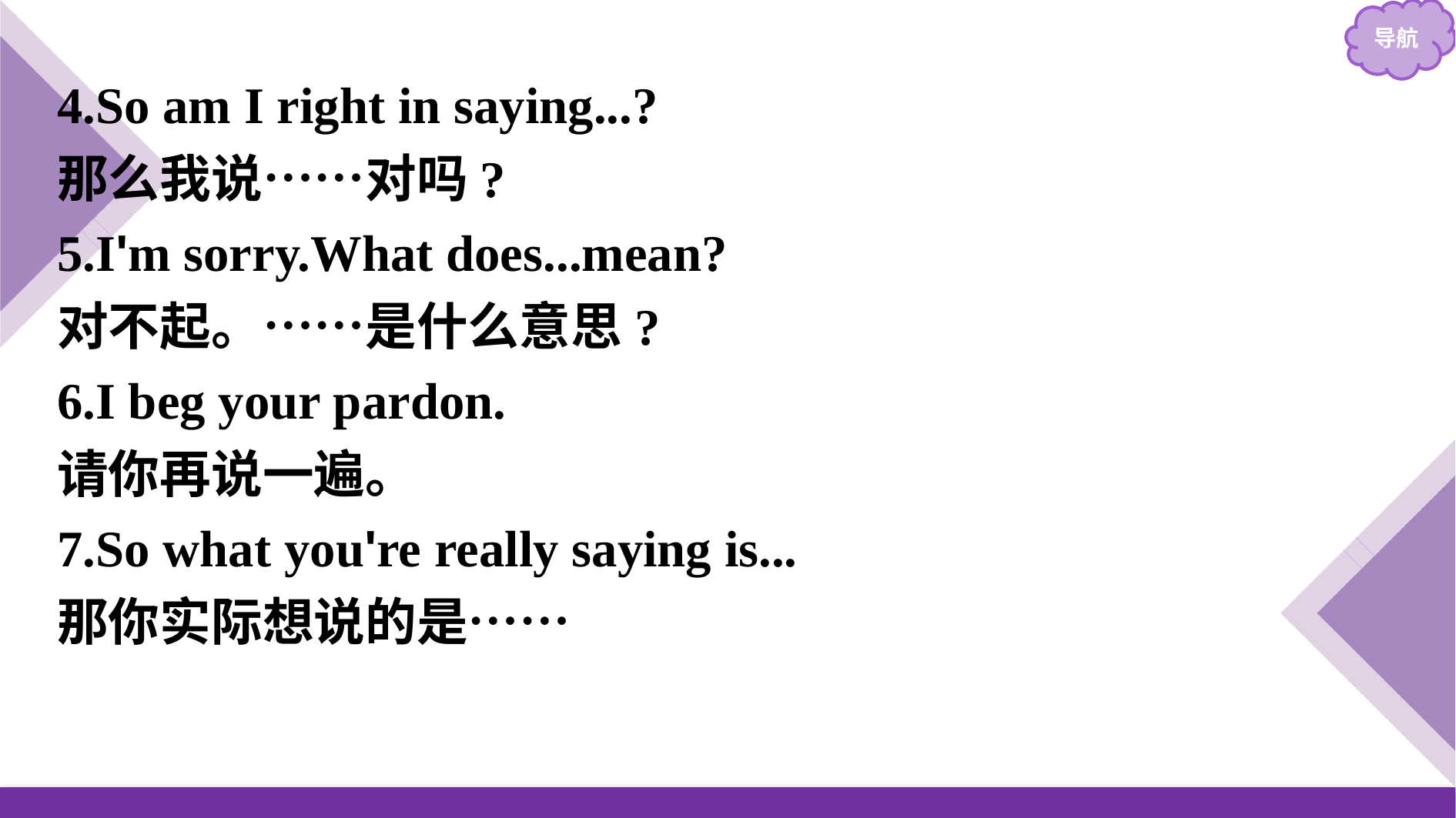

4.So am I right in saying...?
那么我说……对吗?
5.I'm sorry.What does...mean?
对不起。……是什么意思?
6.I beg your pardon.
请你再说一遍。
7.So what you're really saying is...
那你实际想说的是……